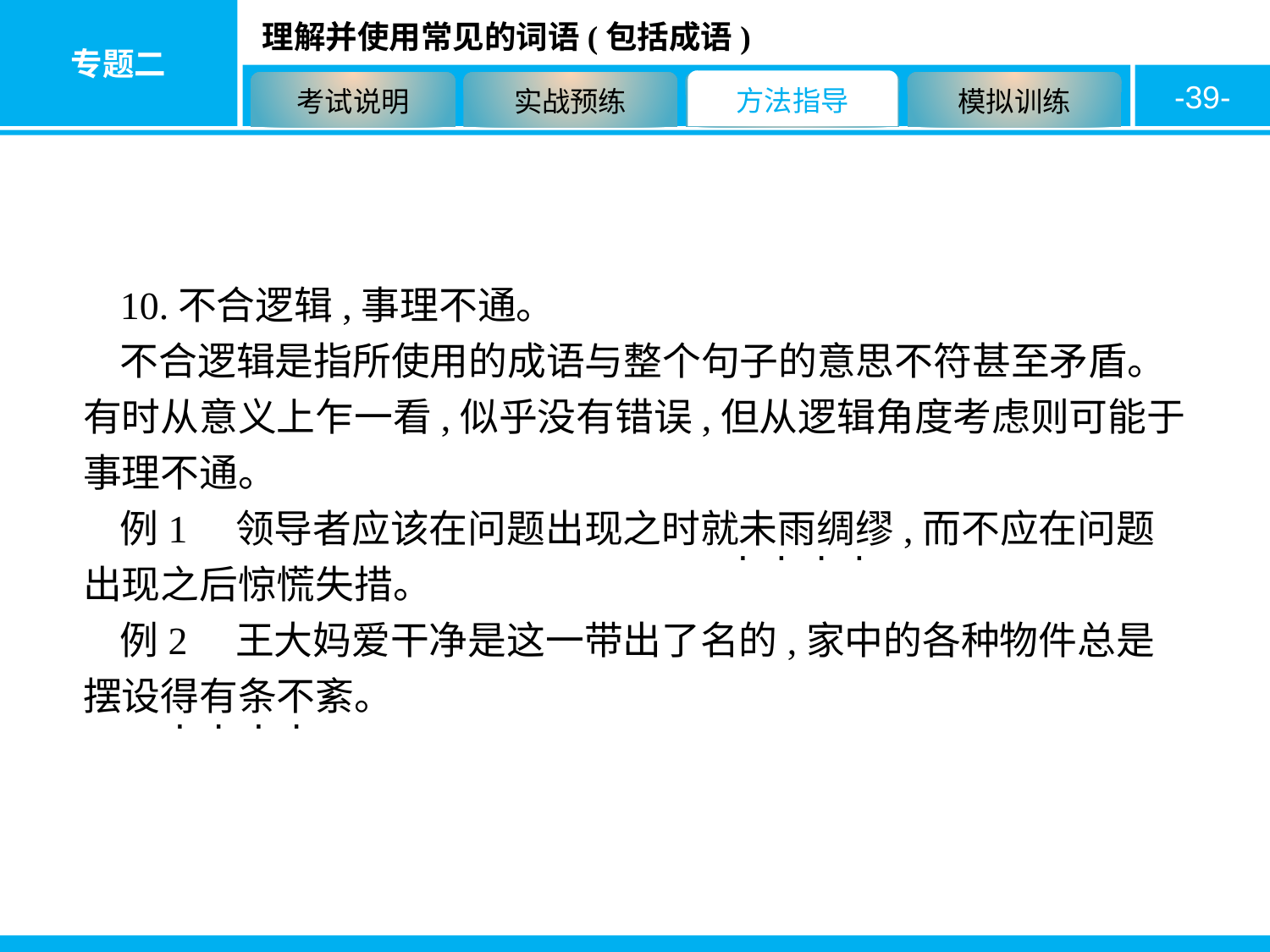

-39-
10.不合逻辑,事理不通。
不合逻辑是指所使用的成语与整个句子的意思不符甚至矛盾。有时从意义上乍一看,似乎没有错误,但从逻辑角度考虑则可能于事理不通。
例1　领导者应该在问题出现之时就未雨绸缪,而不应在问题出现之后惊慌失措。
例2　王大妈爱干净是这一带出了名的,家中的各种物件总是摆设得有条不紊。
·
·
·
·
·
·
·
·